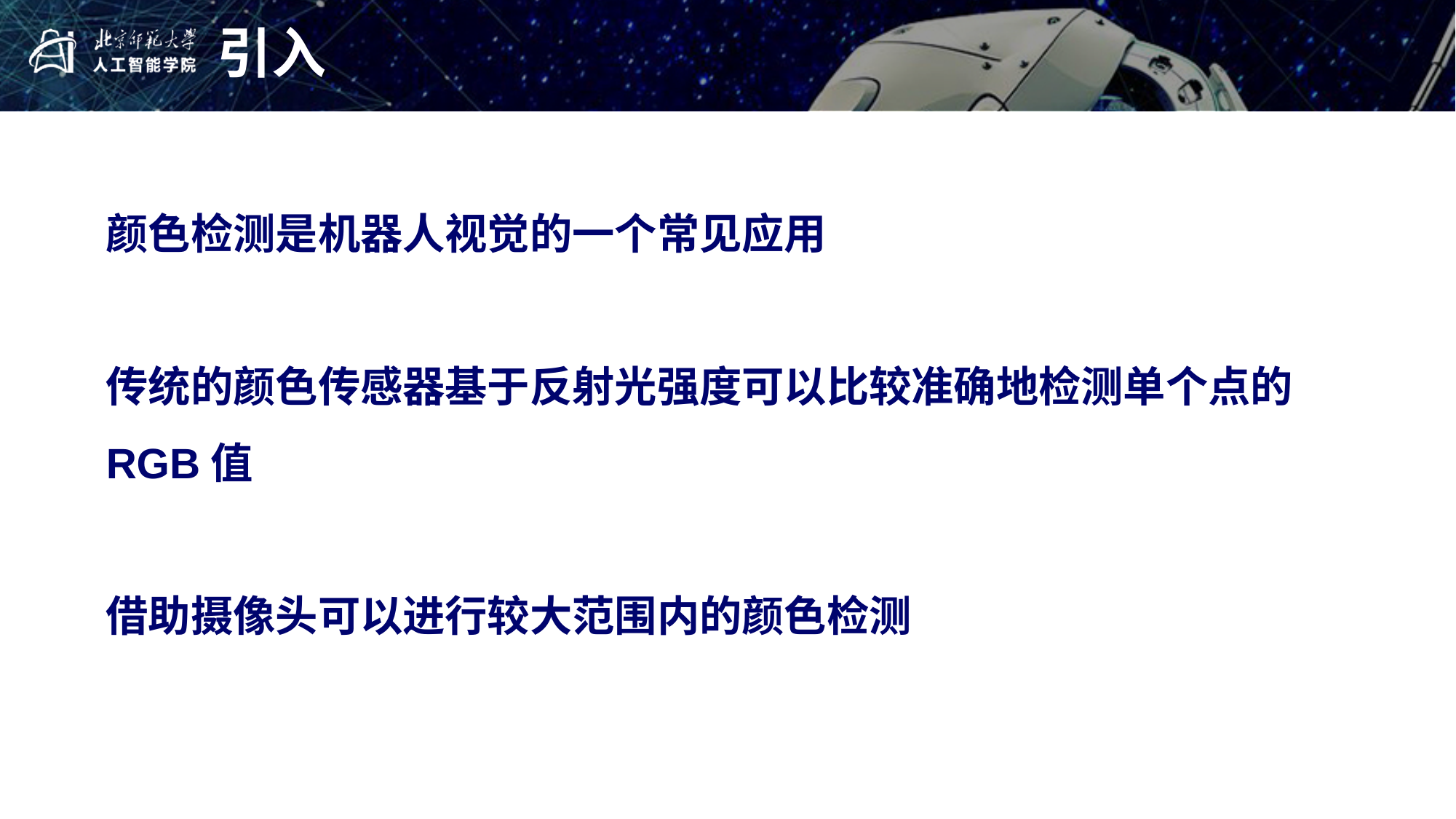

引入
颜色检测是机器人视觉的一个常见应用

传统的颜色传感器基于反射光强度可以比较准确地检测单个点的RGB值

借助摄像头可以进行较大范围内的颜色检测